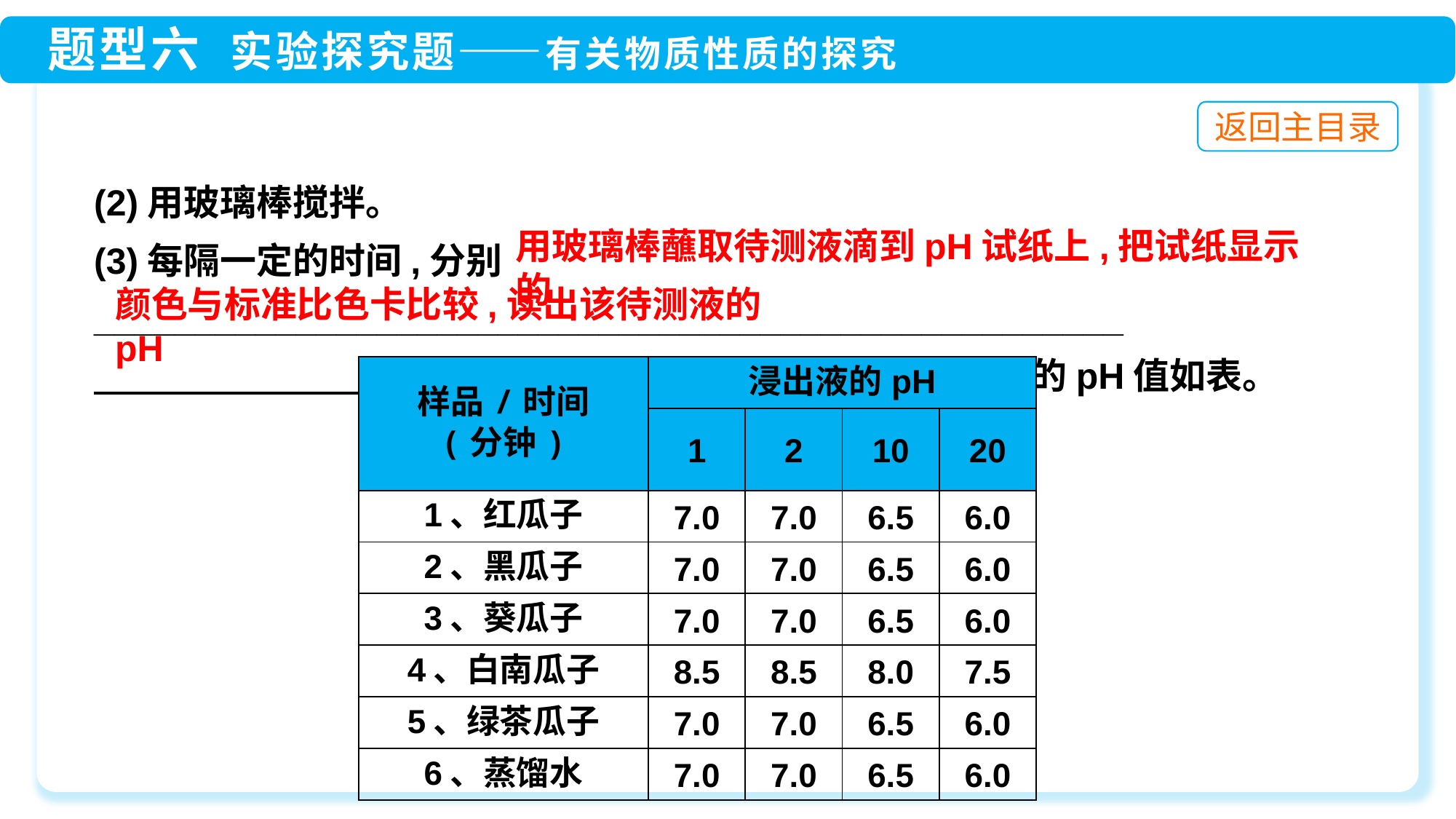

(2)用玻璃棒搅拌。
(3)每隔一定的时间,分别___________________________________________________
　　　　　　　　　　　　　　　　　　　　,得出浸出液的pH值如表。
用玻璃棒蘸取待测液滴到pH试纸上,把试纸显示的
颜色与标准比色卡比较,读出该待测液的pH
| 样品/时间 (分钟) | 浸出液的pH |  |  |  |
| --- | --- | --- | --- | --- |
|  | 1 | 2 | 10 | 20 |
| 1、红瓜子 | 7.0 | 7.0 | 6.5 | 6.0 |
| 2、黑瓜子 | 7.0 | 7.0 | 6.5 | 6.0 |
| 3、葵瓜子 | 7.0 | 7.0 | 6.5 | 6.0 |
| 4、白南瓜子 | 8.5 | 8.5 | 8.0 | 7.5 |
| 5、绿茶瓜子 | 7.0 | 7.0 | 6.5 | 6.0 |
| 6、蒸馏水 | 7.0 | 7.0 | 6.5 | 6.0 |